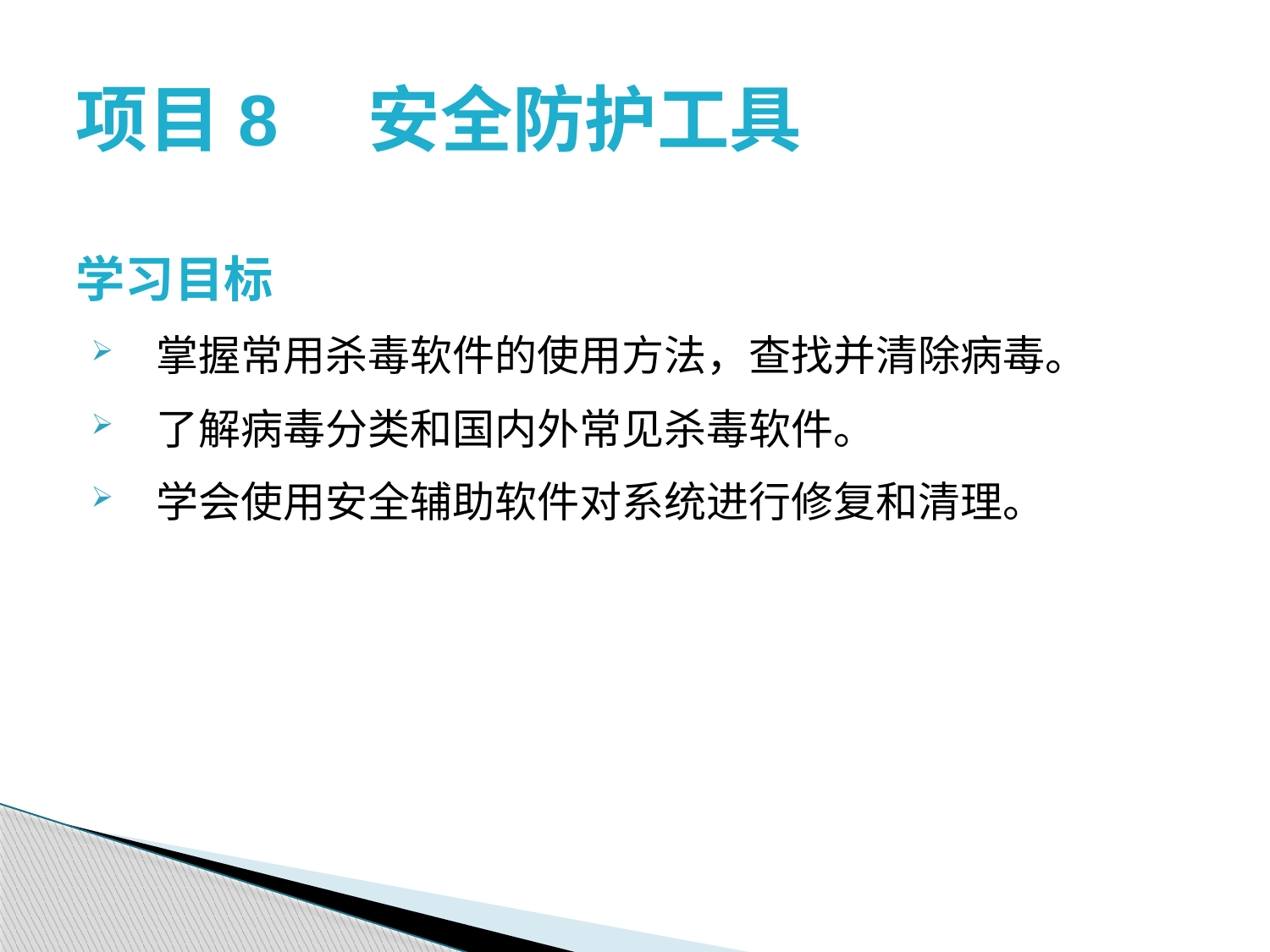

# 项目8　安全防护工具
学习目标
  掌握常用杀毒软件的使用方法，查找并清除病毒。
  了解病毒分类和国内外常见杀毒软件。
  学会使用安全辅助软件对系统进行修复和清理。